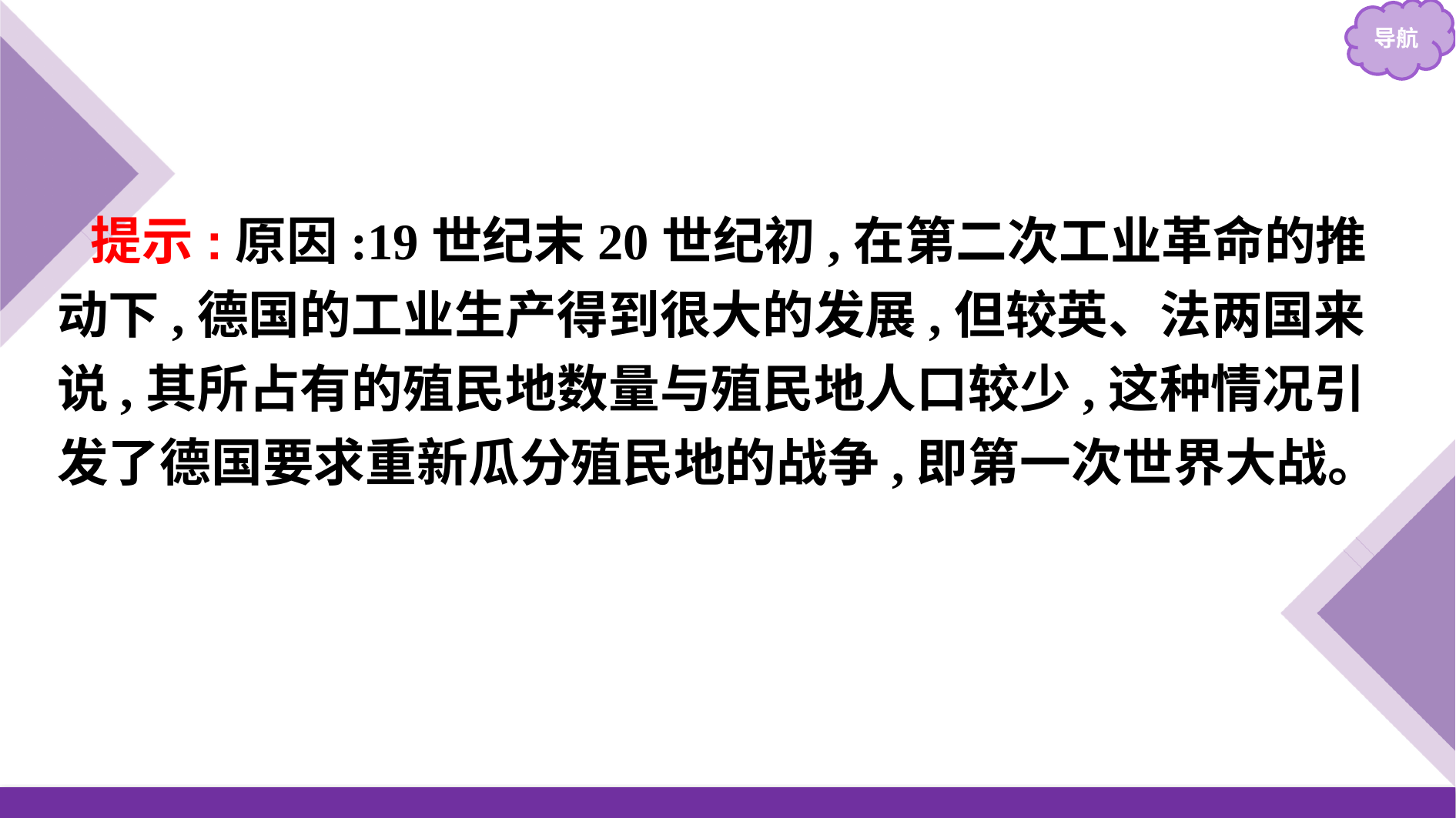

提示:原因:19世纪末20世纪初,在第二次工业革命的推动下,德国的工业生产得到很大的发展,但较英、法两国来说,其所占有的殖民地数量与殖民地人口较少,这种情况引发了德国要求重新瓜分殖民地的战争,即第一次世界大战。